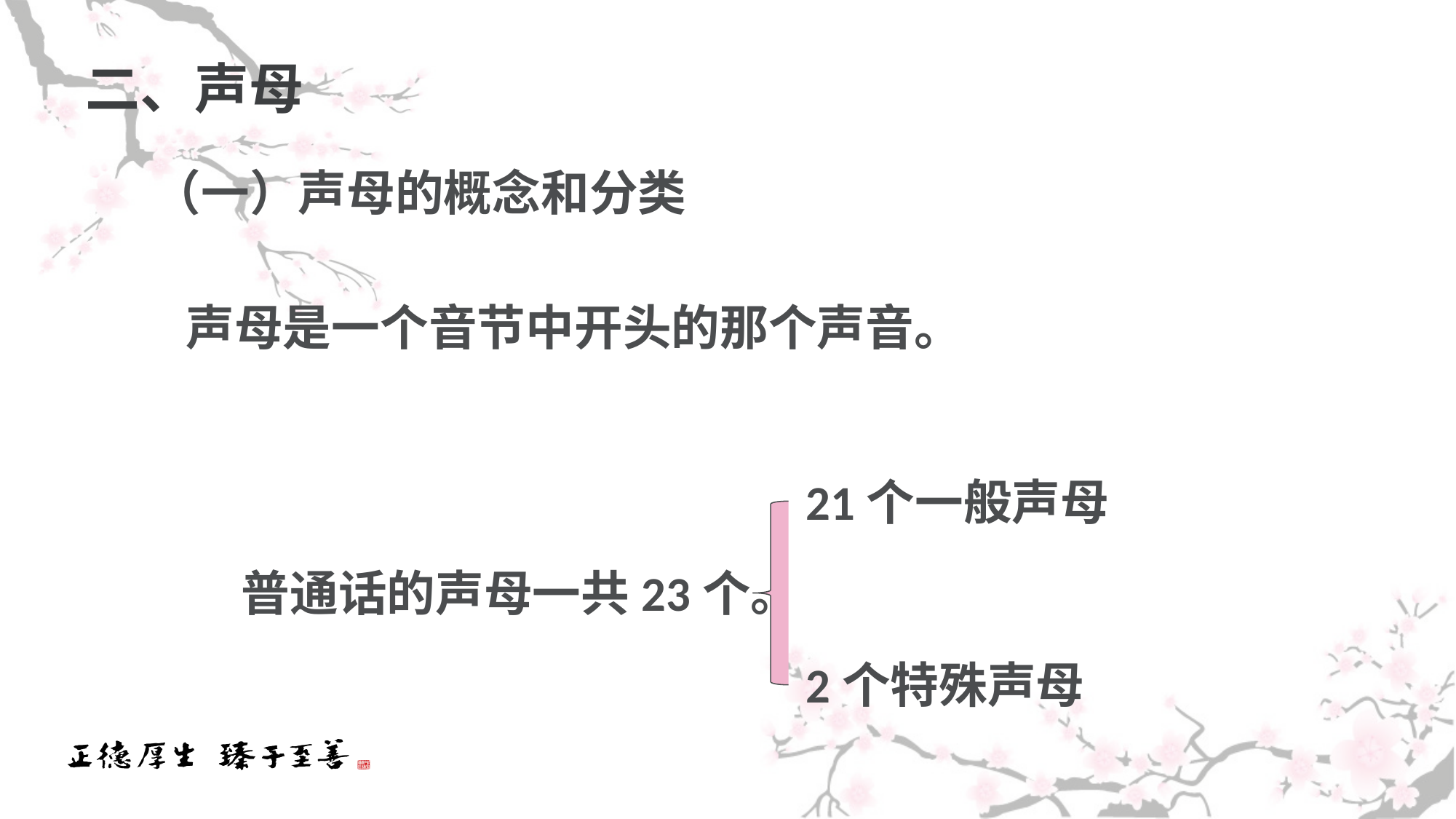

# 二、声母
     （一）声母的概念和分类

        声母是一个音节中开头的那个声音。

                                                                  21个一般声母
             普通话的声母一共23个。
                                                                  2个特殊声母